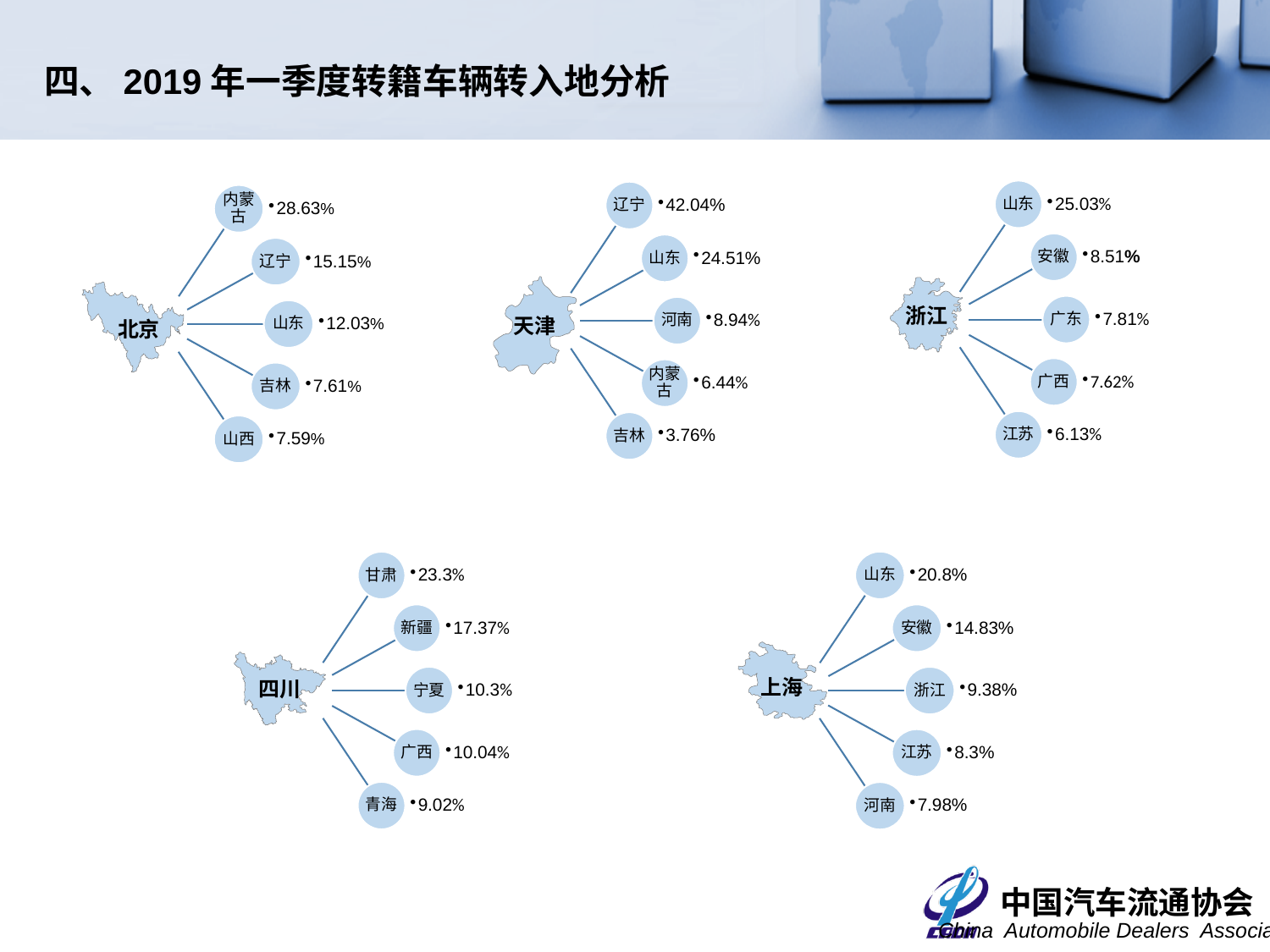

四、2019年一季度转籍车辆转入地分析
山东
25.03%
安徽
8.51%
广东
7.81%
广西
7.62%
江苏
6.13%
浙江
辽宁
42.04%
山东
24.51%
河南
8.94%
内蒙古
6.44%
吉林
3.76%
天津
内蒙古
28.63%
辽宁
15.15%

北京

山东
12.03%

吉林
7.61%

山西
7.59%
甘肃
23.3%
新疆
17.37%
宁夏
10.3%
广西
10.04%
青海
9.02%
四川
山东
20.8%
安徽
14.83%

上海

浙江
9.38%

江苏
8.3%

河南
7.98%